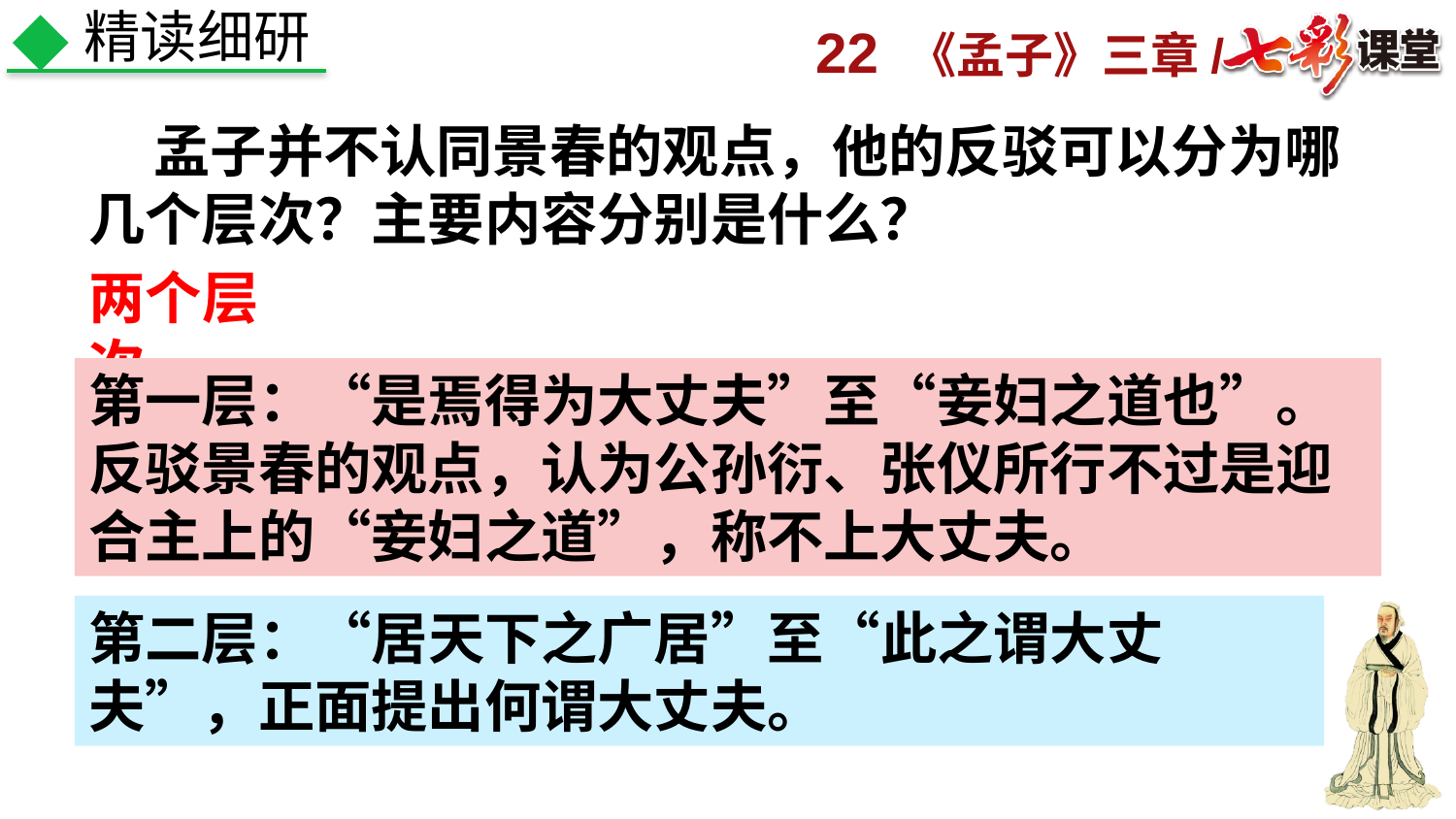

精读细研

    孟子并不认同景春的观点，他的反驳可以分为哪几个层次？主要内容分别是什么？
两个层次。
第一层：“是焉得为大丈夫”至“妾妇之道也”。反驳景春的观点，认为公孙衍、张仪所行不过是迎合主上的“妾妇之道”，称不上大丈夫。
第二层：“居天下之广居”至“此之谓大丈夫”，正面提出何谓大丈夫。